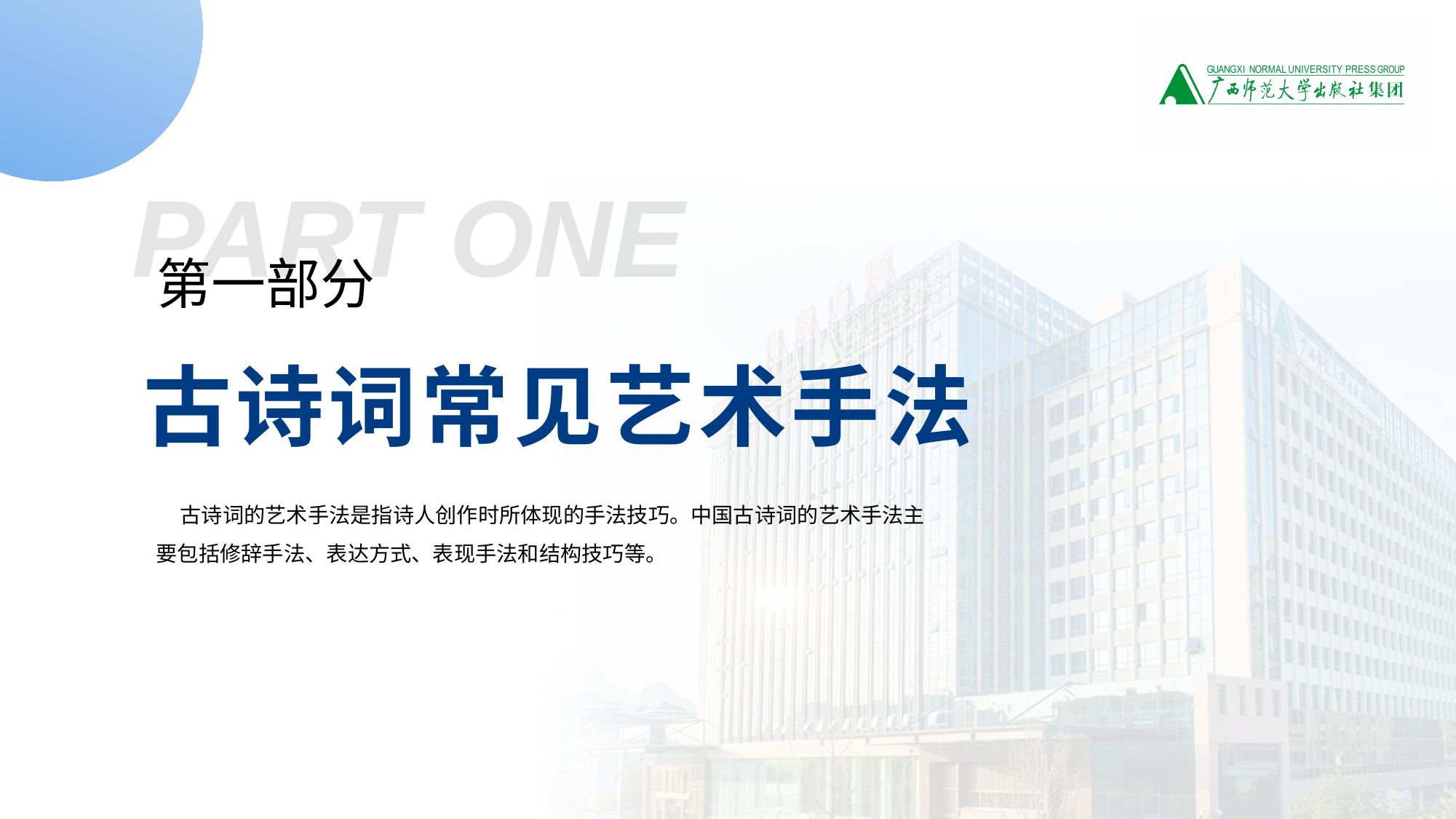

PART ONE
第一部分
古诗词常见艺术手法
    古诗词的艺术手法是指诗人创作时所体现的手法技巧。中国古诗词的艺术手法主要包括修辞手法、表达方式、表现手法和结构技巧等。